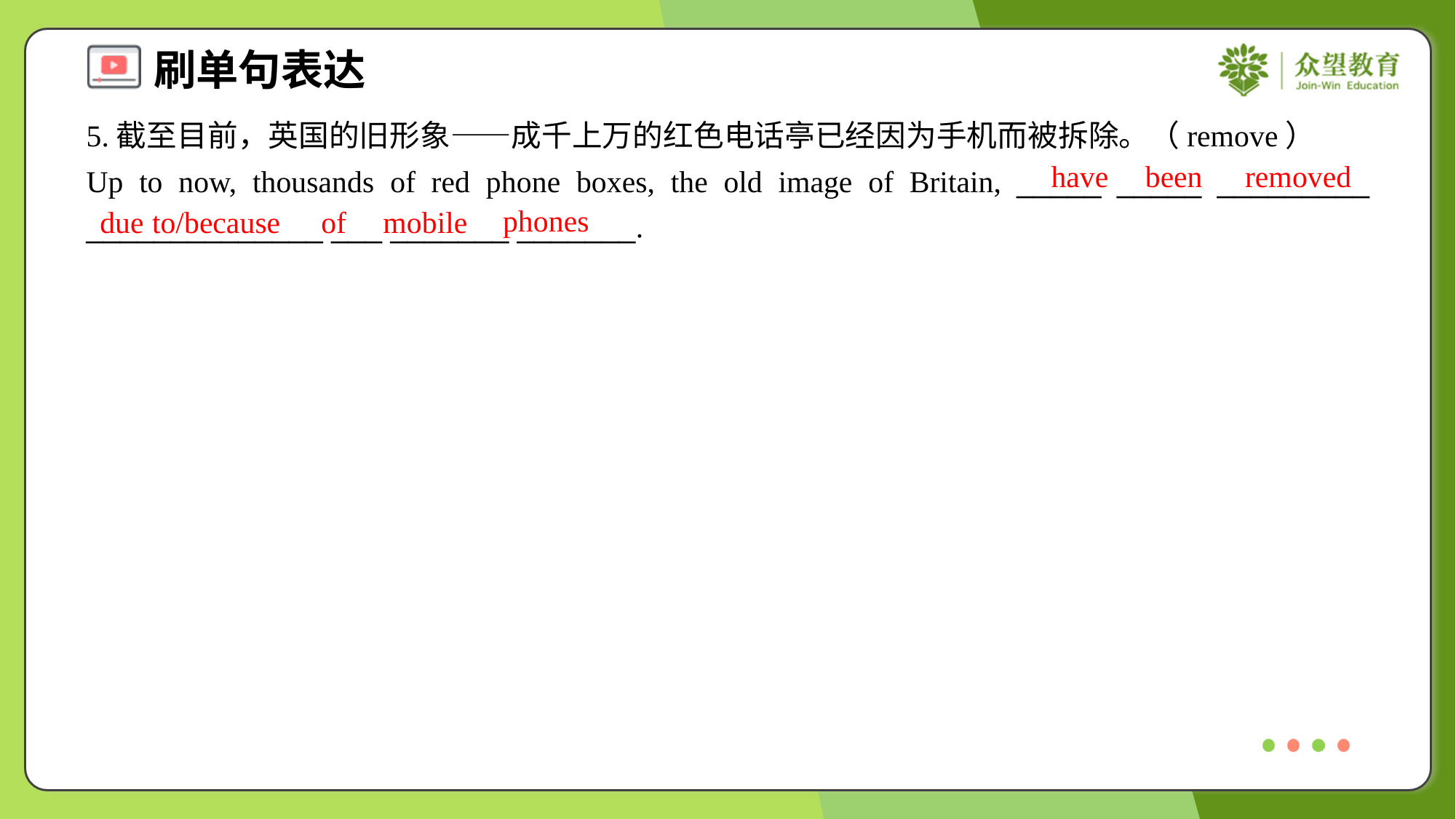

5.截至目前，英国的旧形象——成千上万的红色电话亭已经因为手机而被拆除。（remove）
Up to now, thousands of red phone boxes, the old image of Britain, _____ _____ _________ ______________ ___ _______ _______.
have
been
removed
phones
due to/because
of
mobile